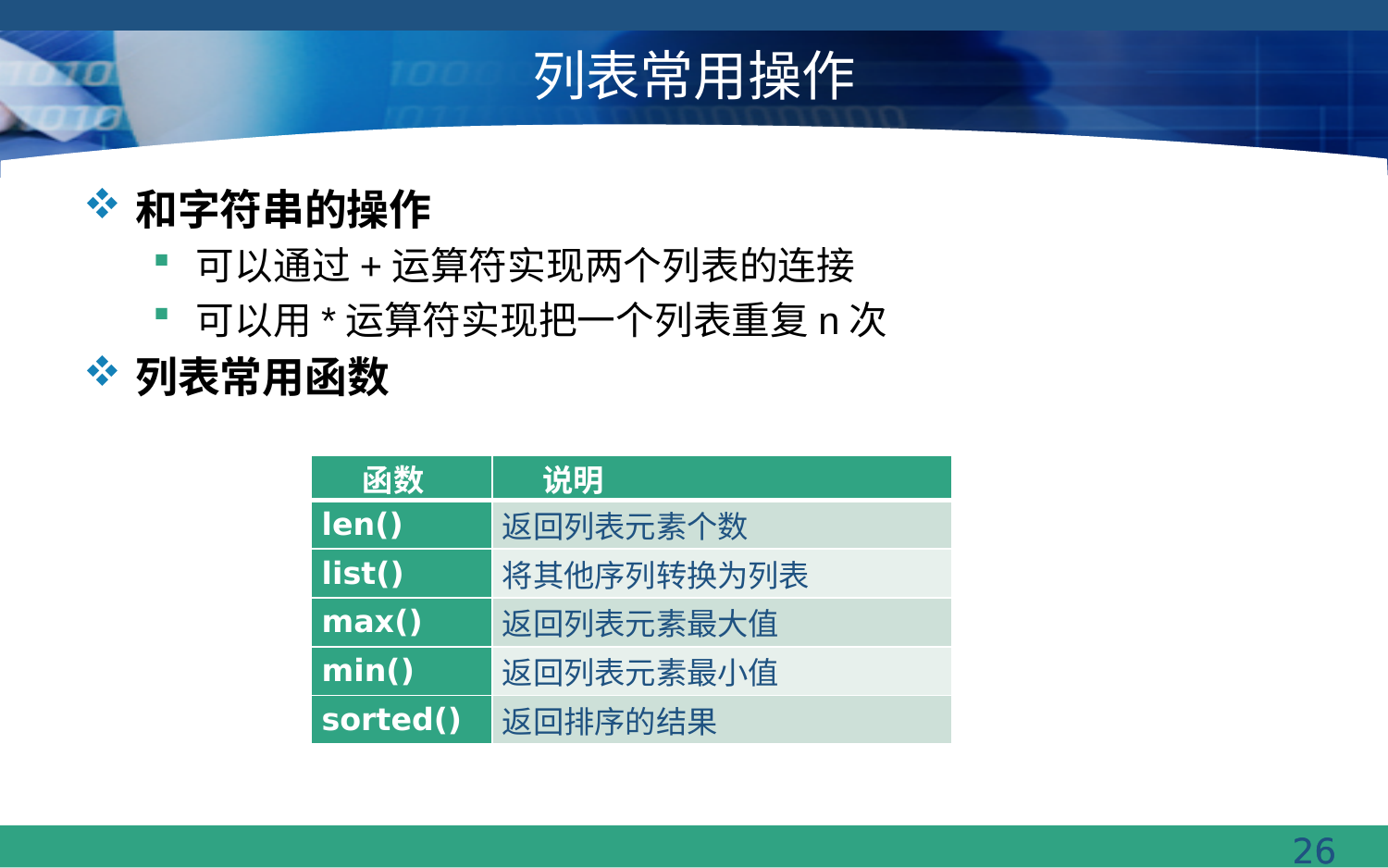

# 列表常用操作
和字符串的操作
可以通过+运算符实现两个列表的连接
可以用*运算符实现把一个列表重复n次
列表常用函数
| 函数 | 说明 |
| --- | --- |
| len() | 返回列表元素个数 |
| list() | 将其他序列转换为列表 |
| max() | 返回列表元素最大值 |
| min() | 返回列表元素最小值 |
| sorted() | 返回排序的结果 |